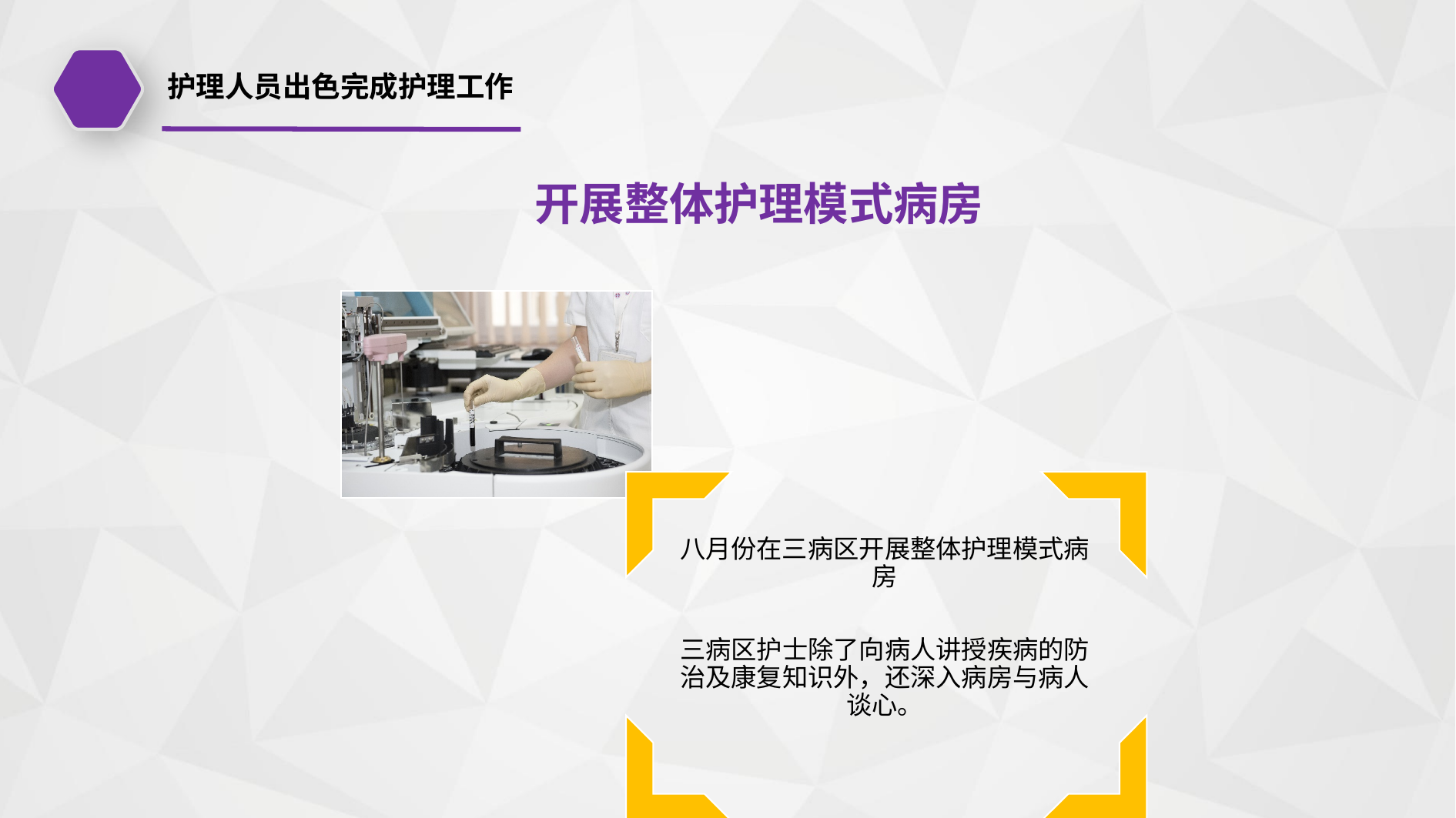

护理人员出色完成护理工作
开展整体护理模式病房

八月份在三病区开展整体护理模式病房

三病区护士除了向病人讲授疾病的防治及康复知识外，还深入病房与病人谈心。